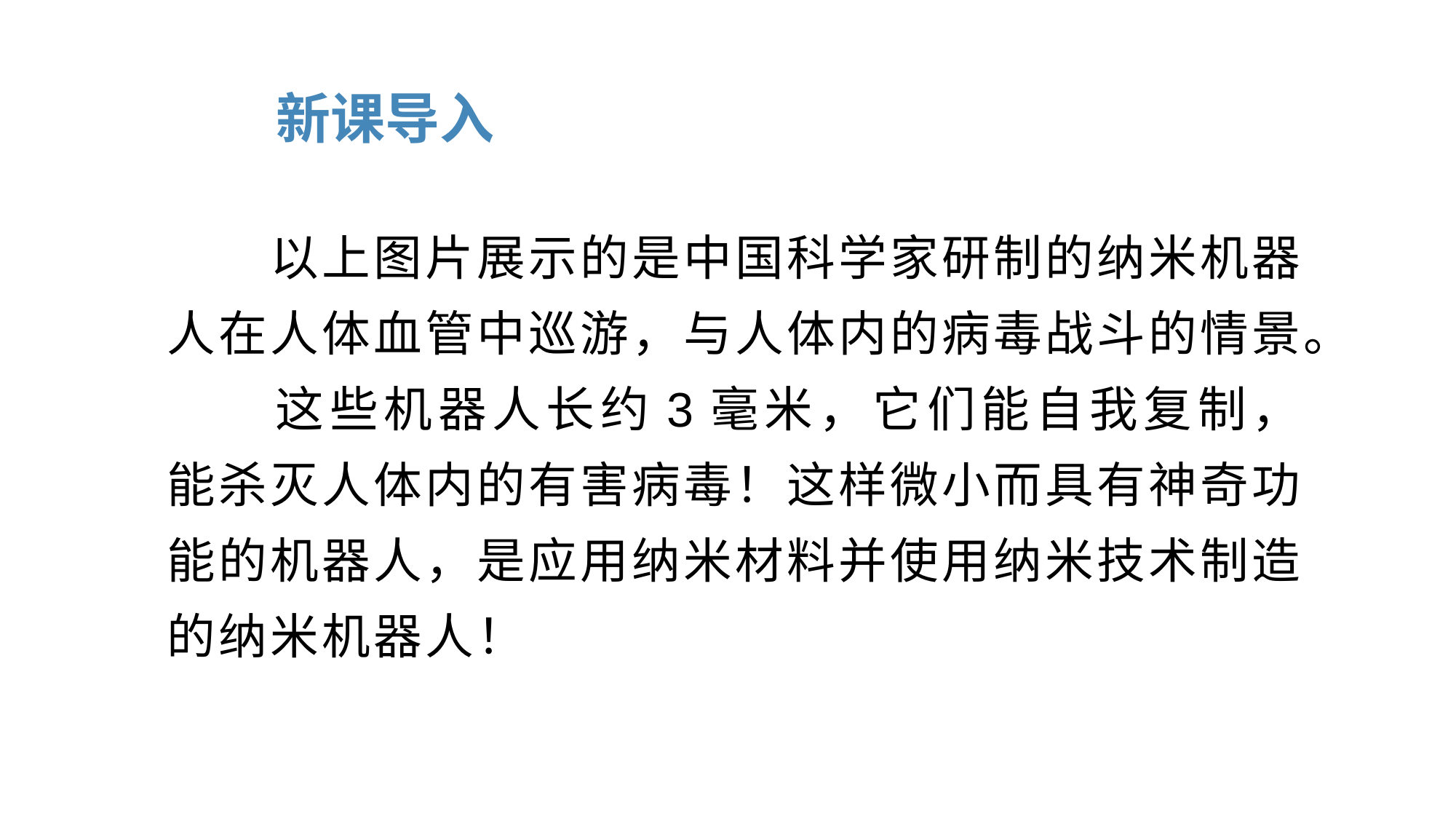

新课导入
　　以上图片展示的是中国科学家研制的纳米机器人在人体血管中巡游，与人体内的病毒战斗的情景。
　　这些机器人长约3毫米，它们能自我复制，能杀灭人体内的有害病毒！这样微小而具有神奇功能的机器人，是应用纳米材料并使用纳米技术制造的纳米机器人！